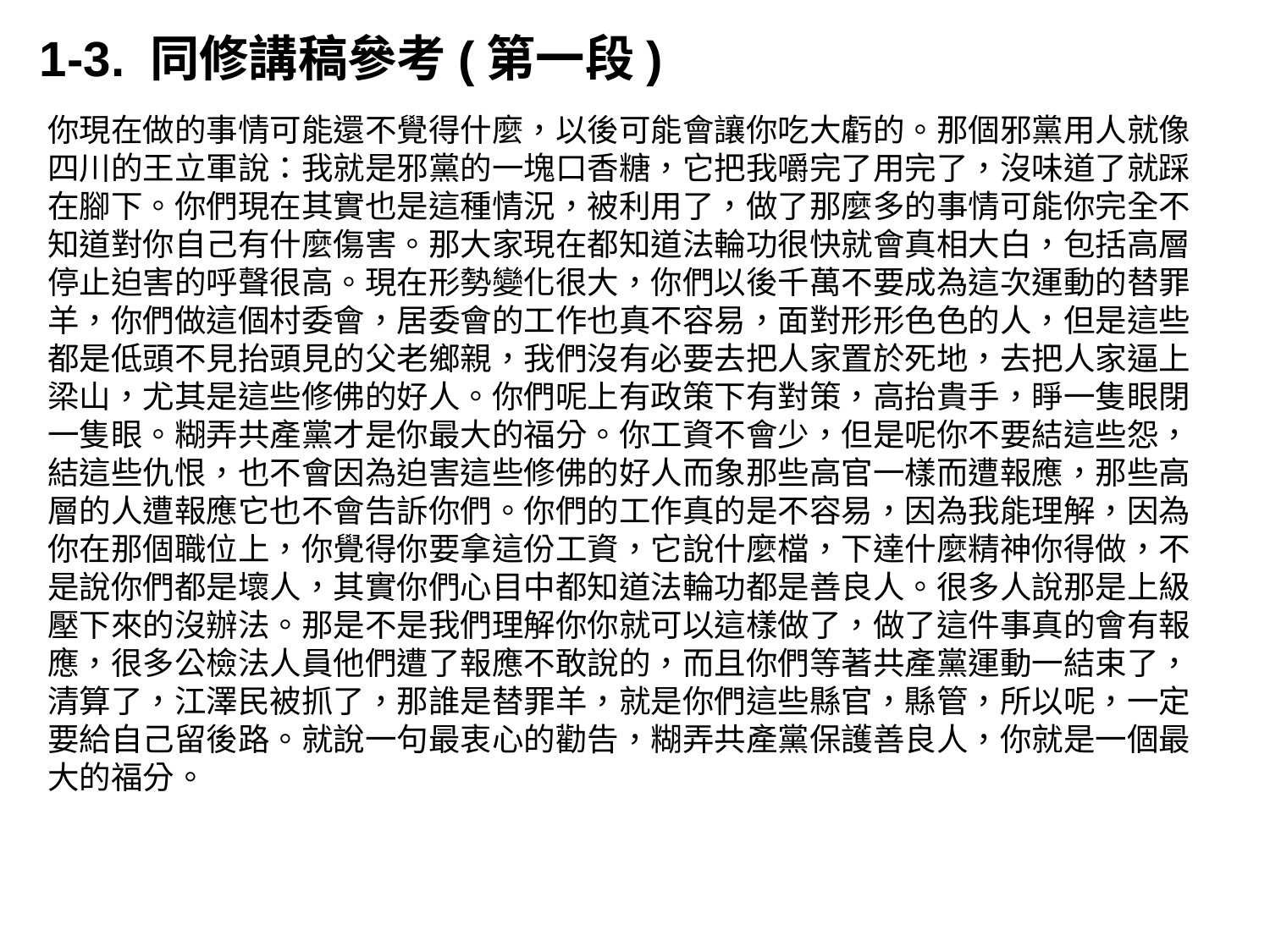

1-3. 同修講稿參考(第一段)
你現在做的事情可能還不覺得什麼，以後可能會讓你吃大虧的。那個邪黨用人就像四川的王立軍說：我就是邪黨的一塊口香糖，它把我嚼完了用完了，沒味道了就踩在腳下。你們現在其實也是這種情況，被利用了，做了那麼多的事情可能你完全不知道對你自己有什麼傷害。那大家現在都知道法輪功很快就會真相大白，包括高層停止迫害的呼聲很高。現在形勢變化很大，你們以後千萬不要成為這次運動的替罪羊，你們做這個村委會，居委會的工作也真不容易，面對形形色色的人，但是這些都是低頭不見抬頭見的父老鄉親，我們沒有必要去把人家置於死地，去把人家逼上梁山，尤其是這些修佛的好人。你們呢上有政策下有對策，高抬貴手，睜一隻眼閉一隻眼。糊弄共產黨才是你最大的福分。你工資不會少，但是呢你不要結這些怨，結這些仇恨，也不會因為迫害這些修佛的好人而象那些高官一樣而遭報應，那些高層的人遭報應它也不會告訴你們。你們的工作真的是不容易，因為我能理解，因為你在那個職位上，你覺得你要拿這份工資，它說什麼檔，下達什麼精神你得做，不是說你們都是壞人，其實你們心目中都知道法輪功都是善良人。很多人說那是上級壓下來的沒辦法。那是不是我們理解你你就可以這樣做了，做了這件事真的會有報應，很多公檢法人員他們遭了報應不敢說的，而且你們等著共產黨運動一結束了，清算了，江澤民被抓了，那誰是替罪羊，就是你們這些縣官，縣管，所以呢，一定要給自己留後路。就說一句最衷心的勸告，糊弄共產黨保護善良人，你就是一個最大的福分。